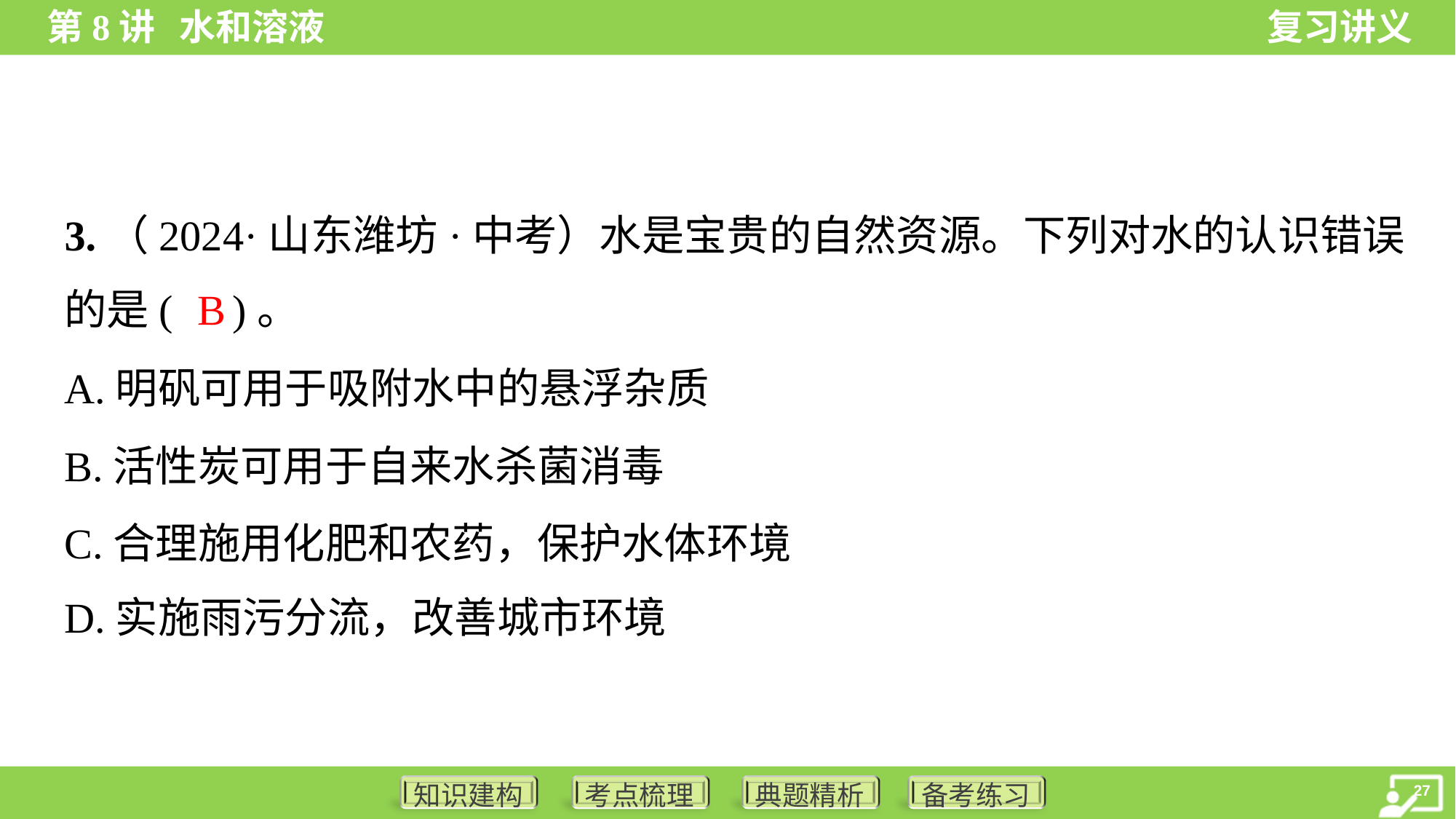

3.（2024·山东潍坊·中考）水是宝贵的自然资源。下列对水的认识错误
的是(     )。
B
A.明矾可用于吸附水中的悬浮杂质
B.活性炭可用于自来水杀菌消毒
C.合理施用化肥和农药，保护水体环境
D.实施雨污分流，改善城市环境